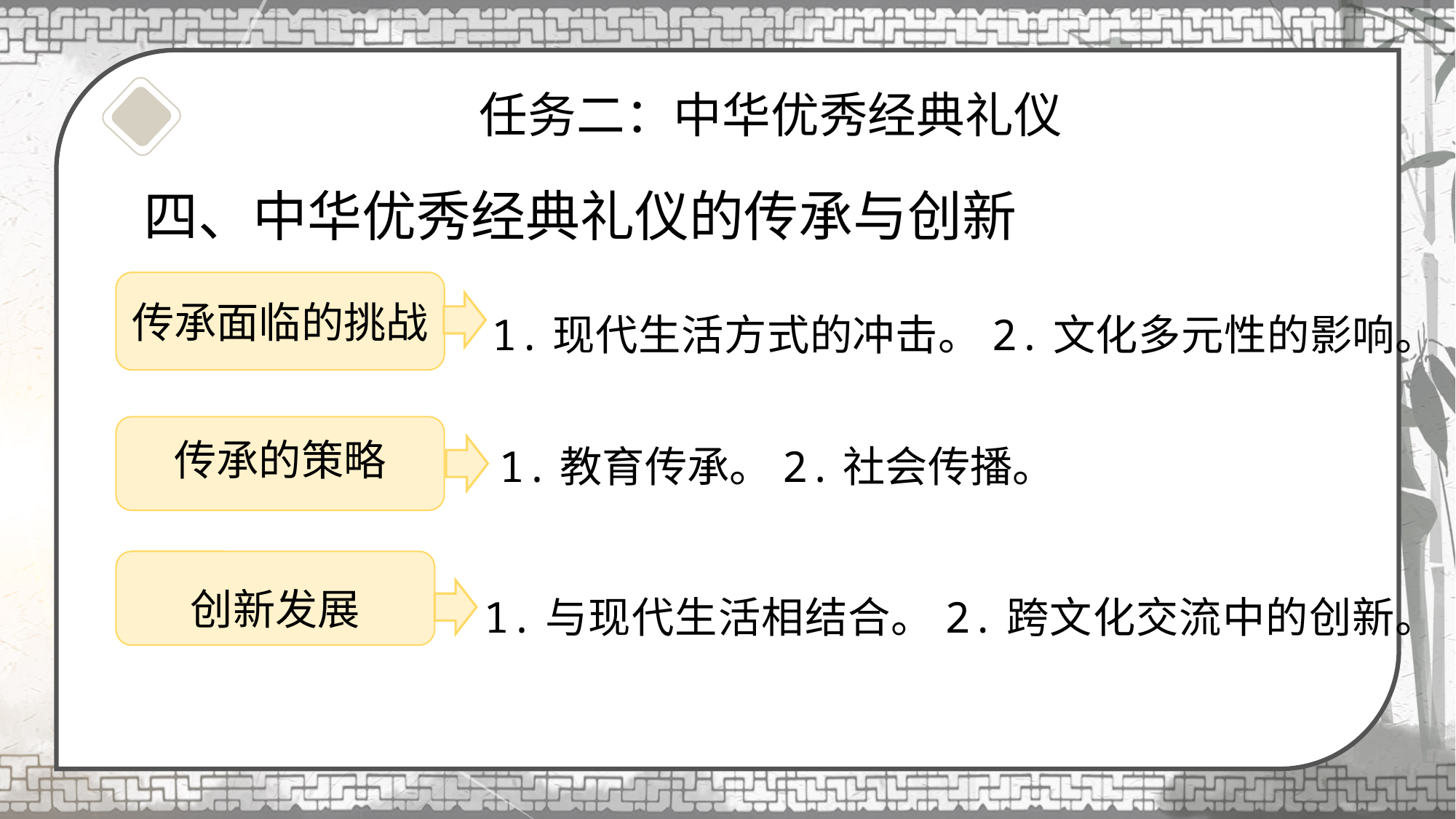

# 任务二：中华优秀经典礼仪
四、中华优秀经典礼仪的传承与创新
传承面临的挑战
1.现代生活方式的冲击。2.文化多元性的影响。

1.教育传承。2.社会传播。
传承的策略

创新发展
1.与现代生活相结合。2.跨文化交流中的创新。